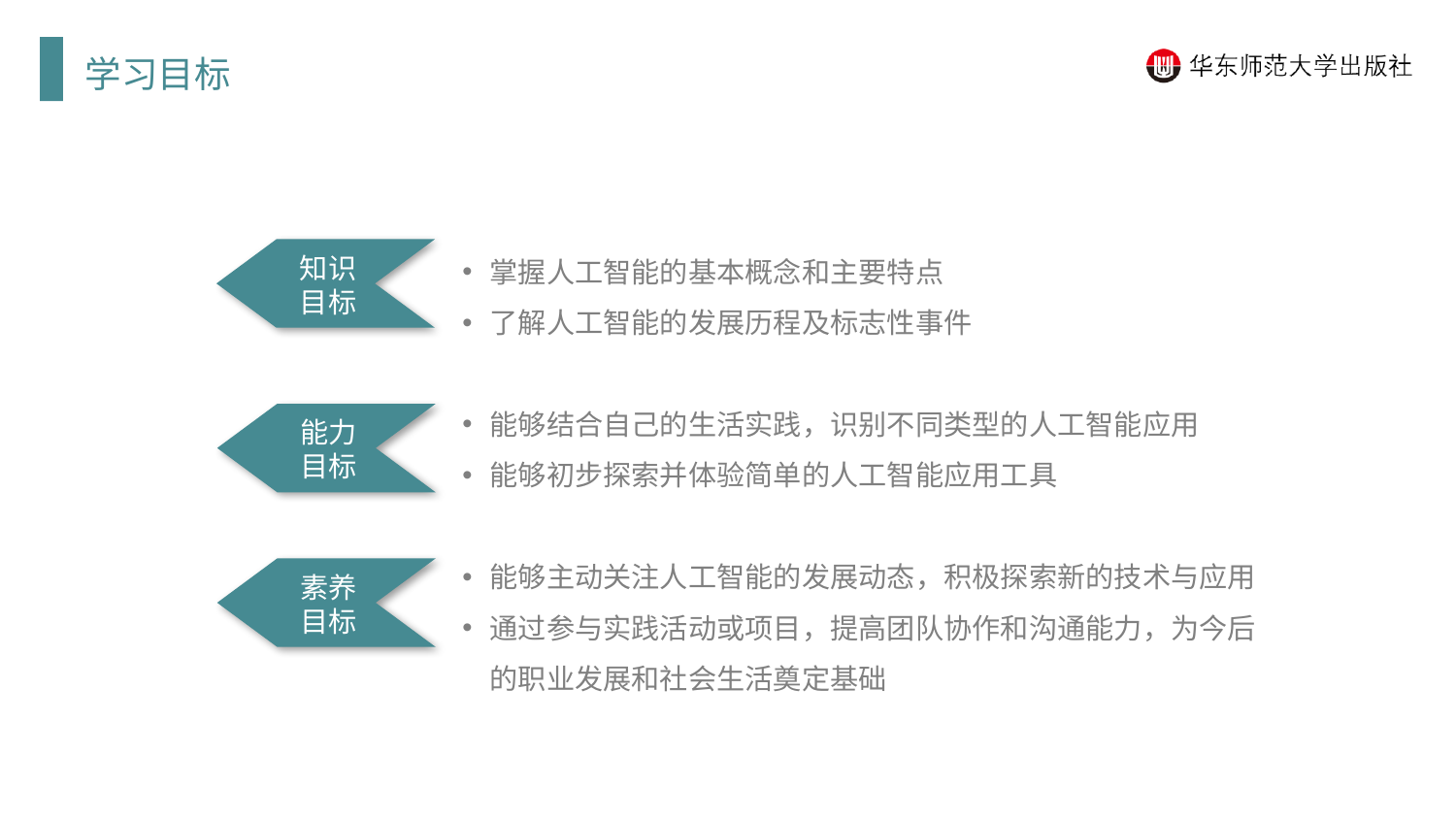

学习目标
掌握人工智能的基本概念和主要特点
了解人工智能的发展历程及标志性事件

能够结合自己的生活实践，识别不同类型的人工智能应用
能够初步探索并体验简单的人工智能应用工具

能够主动关注人工智能的发展动态，积极探索新的技术与应用
通过参与实践活动或项目，提高团队协作和沟通能力，为今后的职业发展和社会生活奠定基础

知识目标

能力目标

素养目标